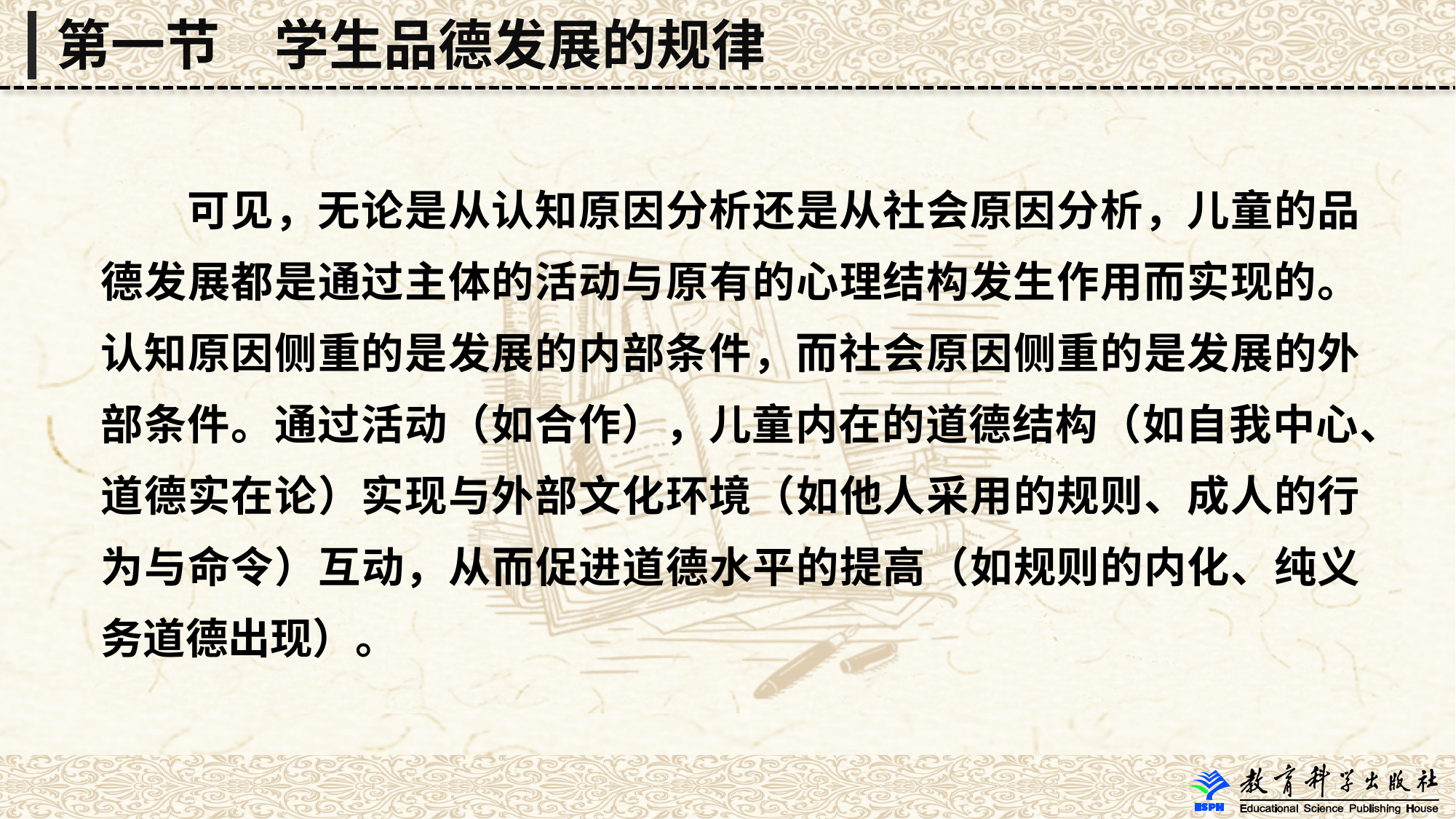

第一节　学生品德发展的规律
       可见，无论是从认知原因分析还是从社会原因分析，儿童的品德发展都是通过主体的活动与原有的心理结构发生作用而实现的。认知原因侧重的是发展的内部条件，而社会原因侧重的是发展的外部条件。通过活动（如合作），儿童内在的道德结构（如自我中心、道德实在论）实现与外部文化环境（如他人采用的规则、成人的行为与命令）互动，从而促进道德水平的提高（如规则的内化、纯义务道德出现）。